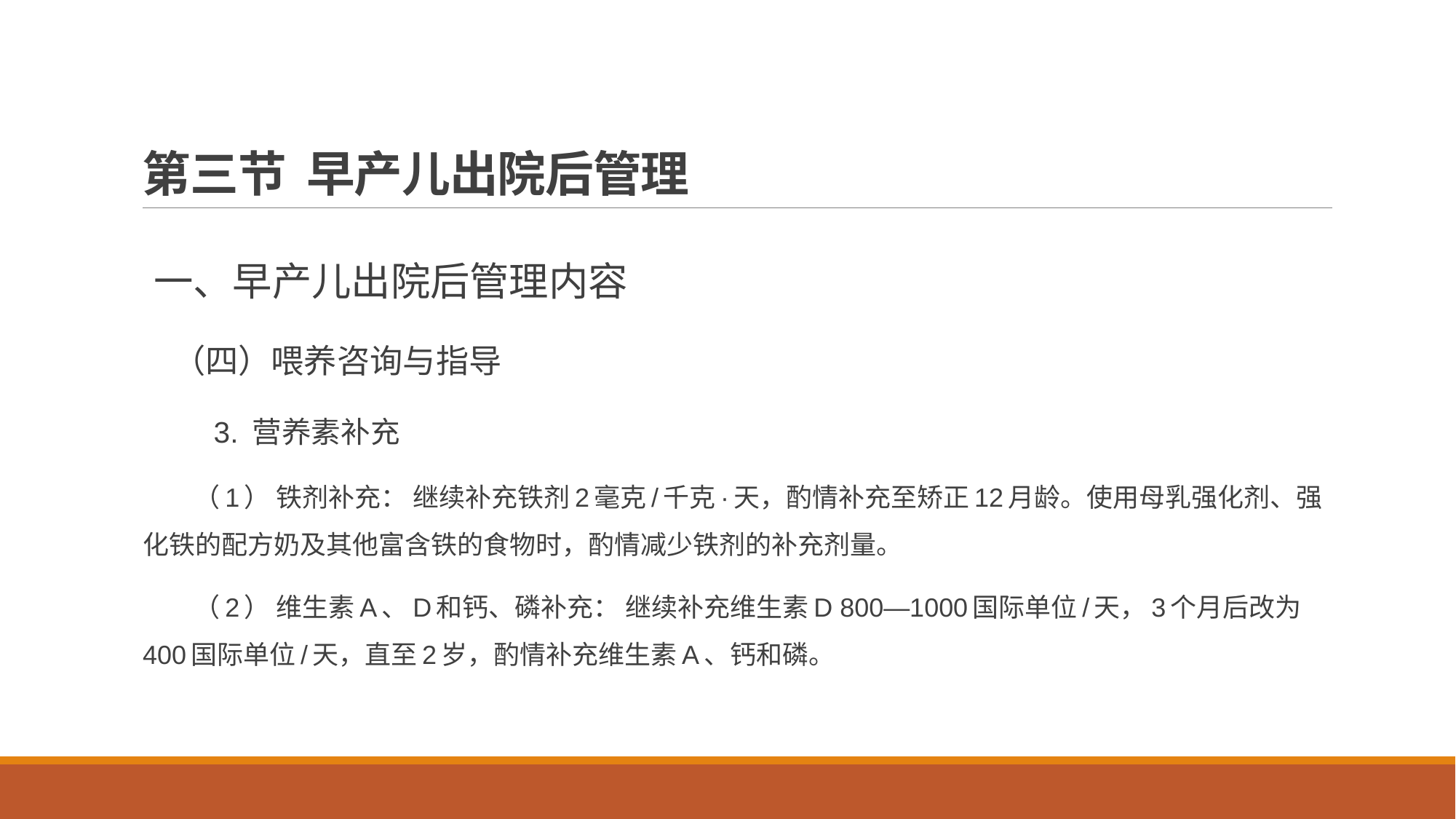

# 第三节  早产儿出院后管理
 一、早产儿出院后管理内容
    （四）喂养咨询与指导
           3. 营养素补充
        （1） 铁剂补充： 继续补充铁剂2毫克/千克·天，酌情补充至矫正12月龄。使用母乳强化剂、强化铁的配方奶及其他富含铁的食物时，酌情减少铁剂的补充剂量。
        （2） 维生素A、D和钙、磷补充： 继续补充维生素D 800—1000国际单位/天，3个月后改为400国际单位/天，直至2岁，酌情补充维生素A、钙和磷。